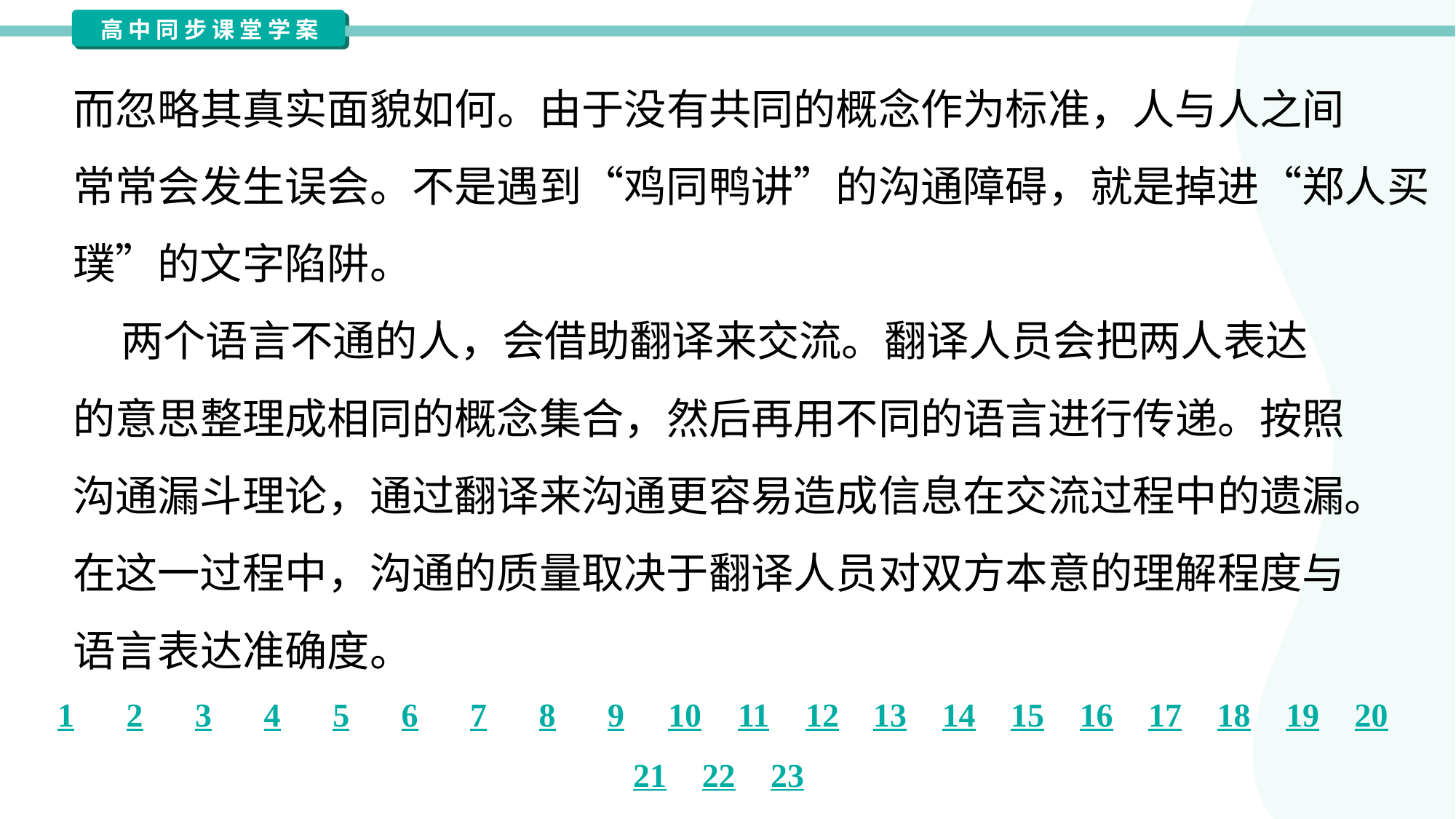

而忽略其真实面貌如何。由于没有共同的概念作为标准，人与人之间
常常会发生误会。不是遇到“鸡同鸭讲”的沟通障碍，就是掉进“郑人买
璞”的文字陷阱。
    两个语言不通的人，会借助翻译来交流。翻译人员会把两人表达
的意思整理成相同的概念集合，然后再用不同的语言进行传递。按照
沟通漏斗理论，通过翻译来沟通更容易造成信息在交流过程中的遗漏。
在这一过程中，沟通的质量取决于翻译人员对双方本意的理解程度与
语言表达准确度。